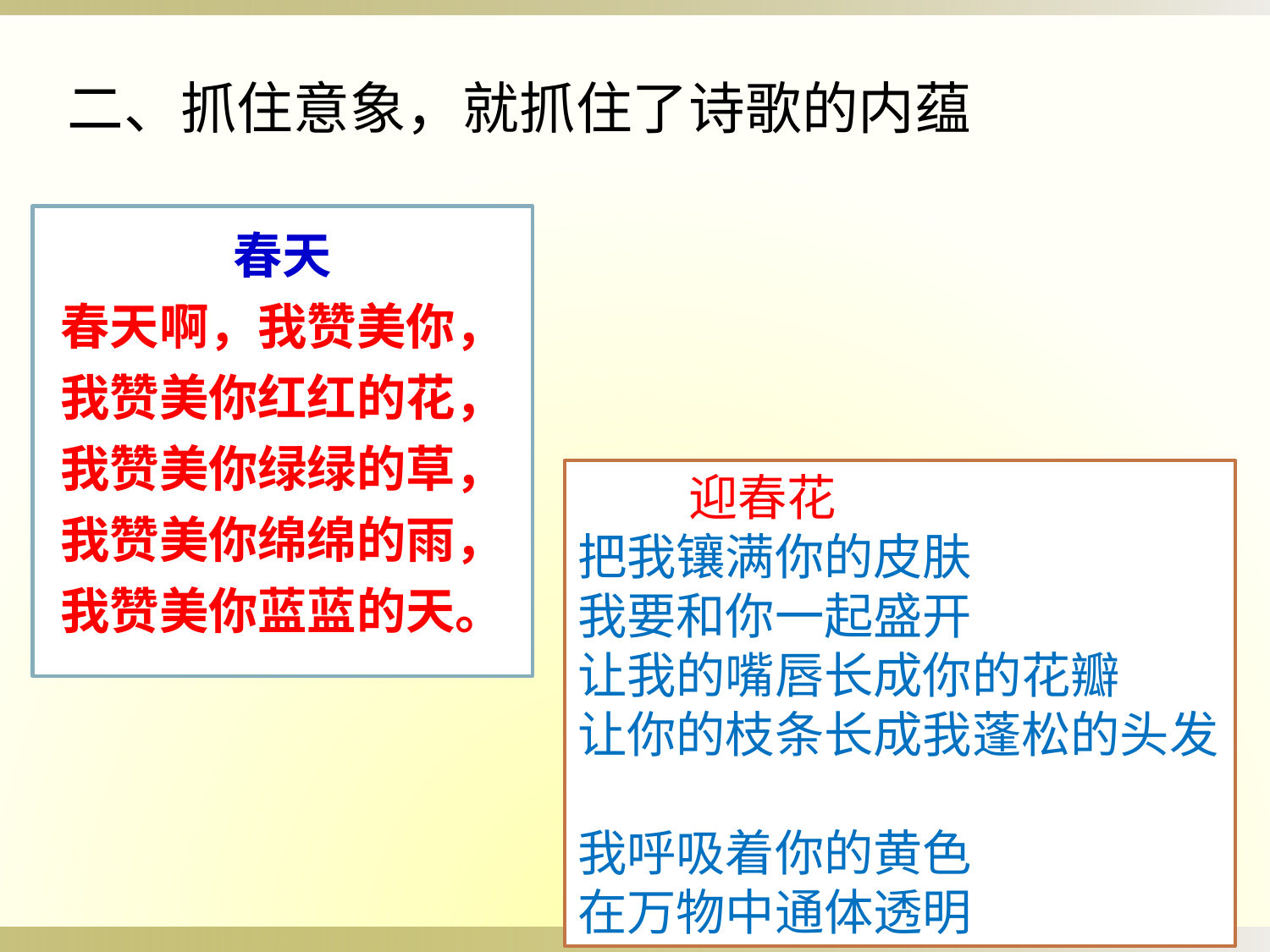

二、抓住意象，就抓住了诗歌的内蕴
春天
春天啊，我赞美你，我赞美你红红的花，我赞美你绿绿的草，我赞美你绵绵的雨，我赞美你蓝蓝的天。
         迎春花
把我镶满你的皮肤
我要和你一起盛开
让我的嘴唇长成你的花瓣
让你的枝条长成我蓬松的头发
我呼吸着你的黄色
在万物中通体透明